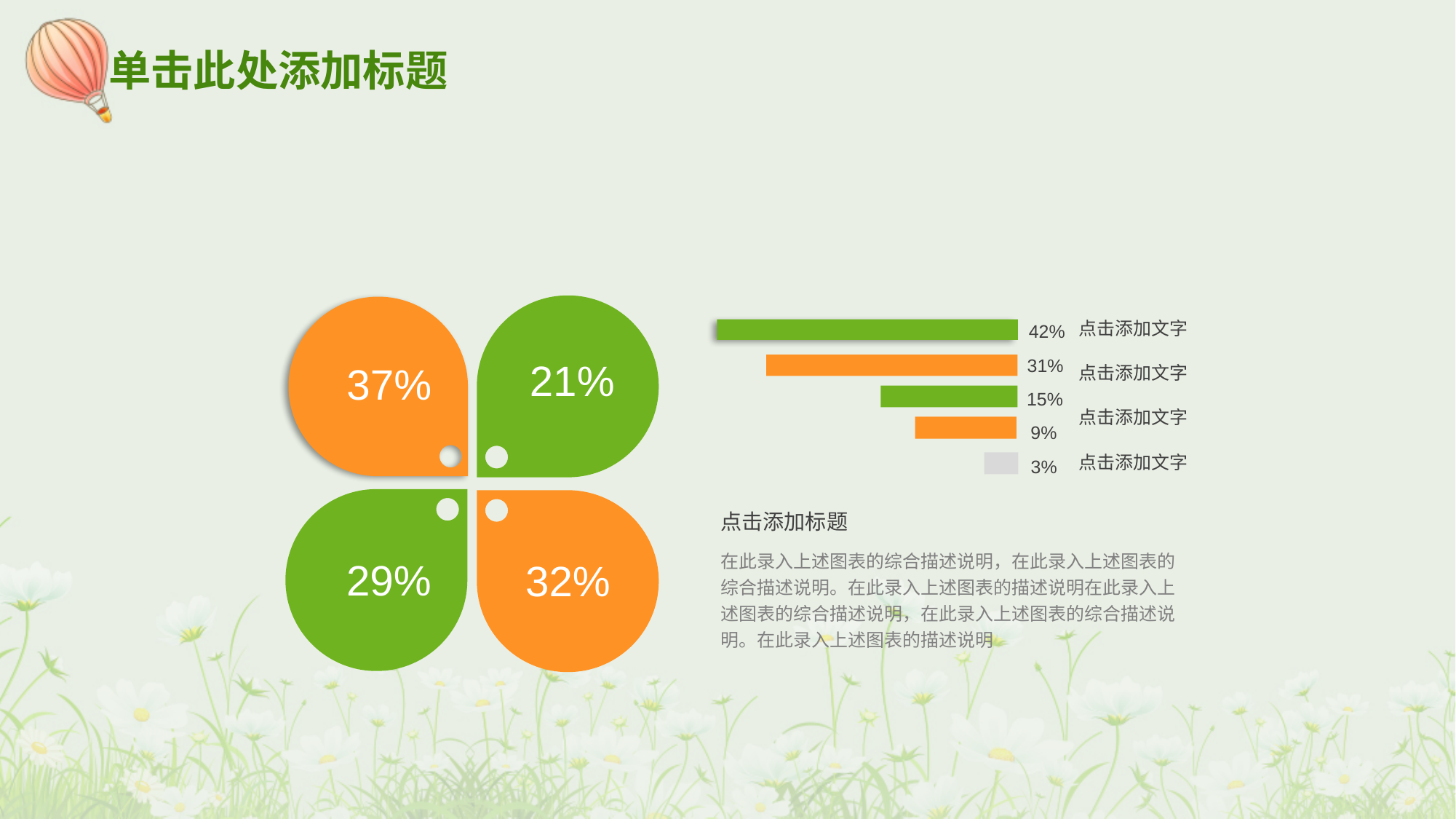

# 单击此处添加标题

32%

29%

21%

37%

点击添加文字
点击添加文字
点击添加文字
点击添加文字
42%

31%
15%
9%
3%
点击添加标题
在此录入上述图表的综合描述说明，在此录入上述图表的综合描述说明。在此录入上述图表的描述说明在此录入上述图表的综合描述说明，在此录入上述图表的综合描述说明。在此录入上述图表的描述说明